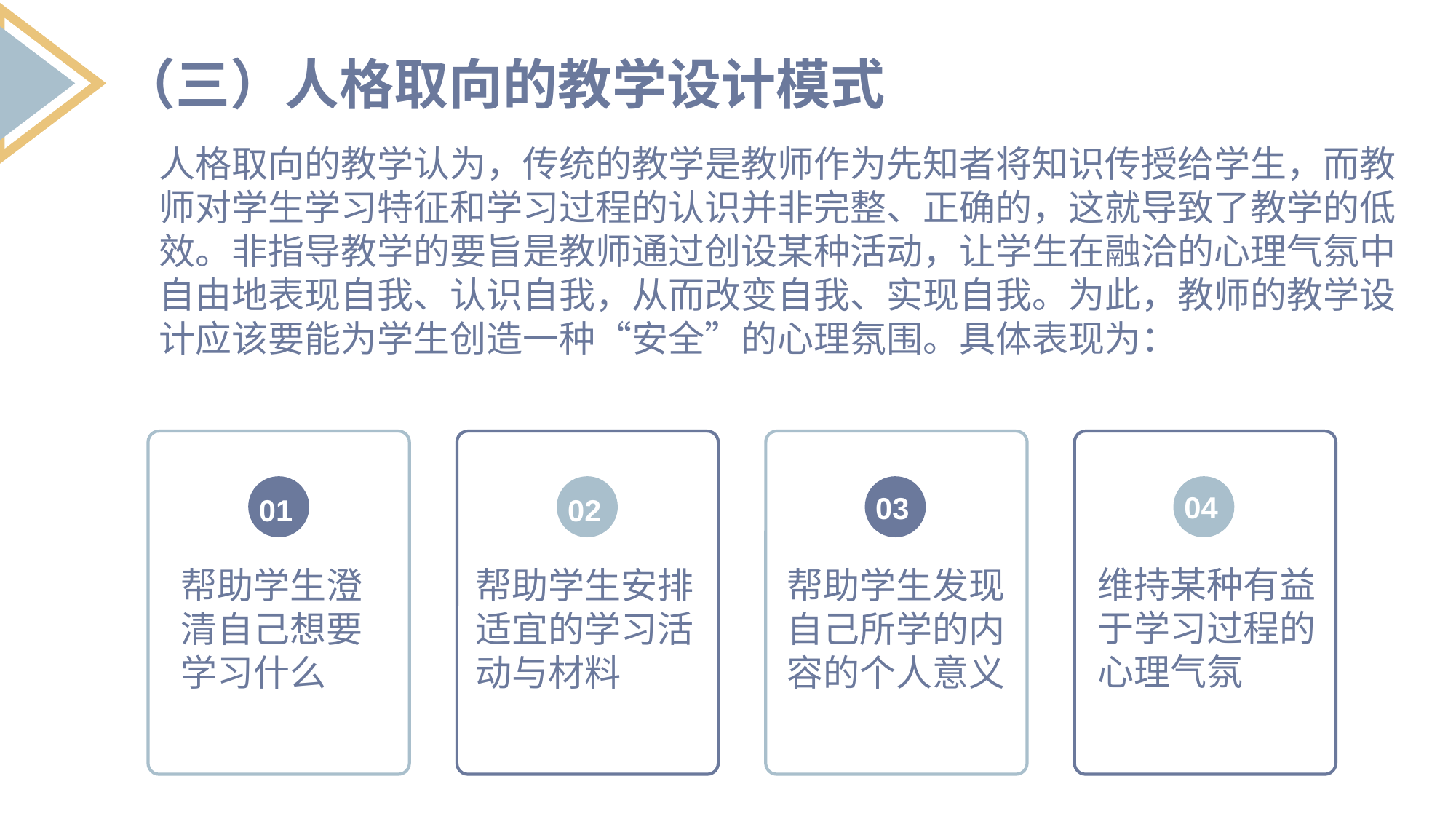

（三）人格取向的教学设计模式

人格取向的教学认为，传统的教学是教师作为先知者将知识传授给学生，而教师对学生学习特征和学习过程的认识并非完整、正确的，这就导致了教学的低效。非指导教学的要旨是教师通过创设某种活动，让学生在融洽的心理气氛中自由地表现自我、认识自我，从而改变自我、实现自我。为此，教师的教学设计应该要能为学生创造一种“安全”的心理氛围。具体表现为：

01

02

03

04

维持某种有益于学习过程的心理气氛
帮助学生发现自己所学的内容的个人意义
帮助学生安排适宜的学习活动与材料
帮助学生澄清自己想要学习什么